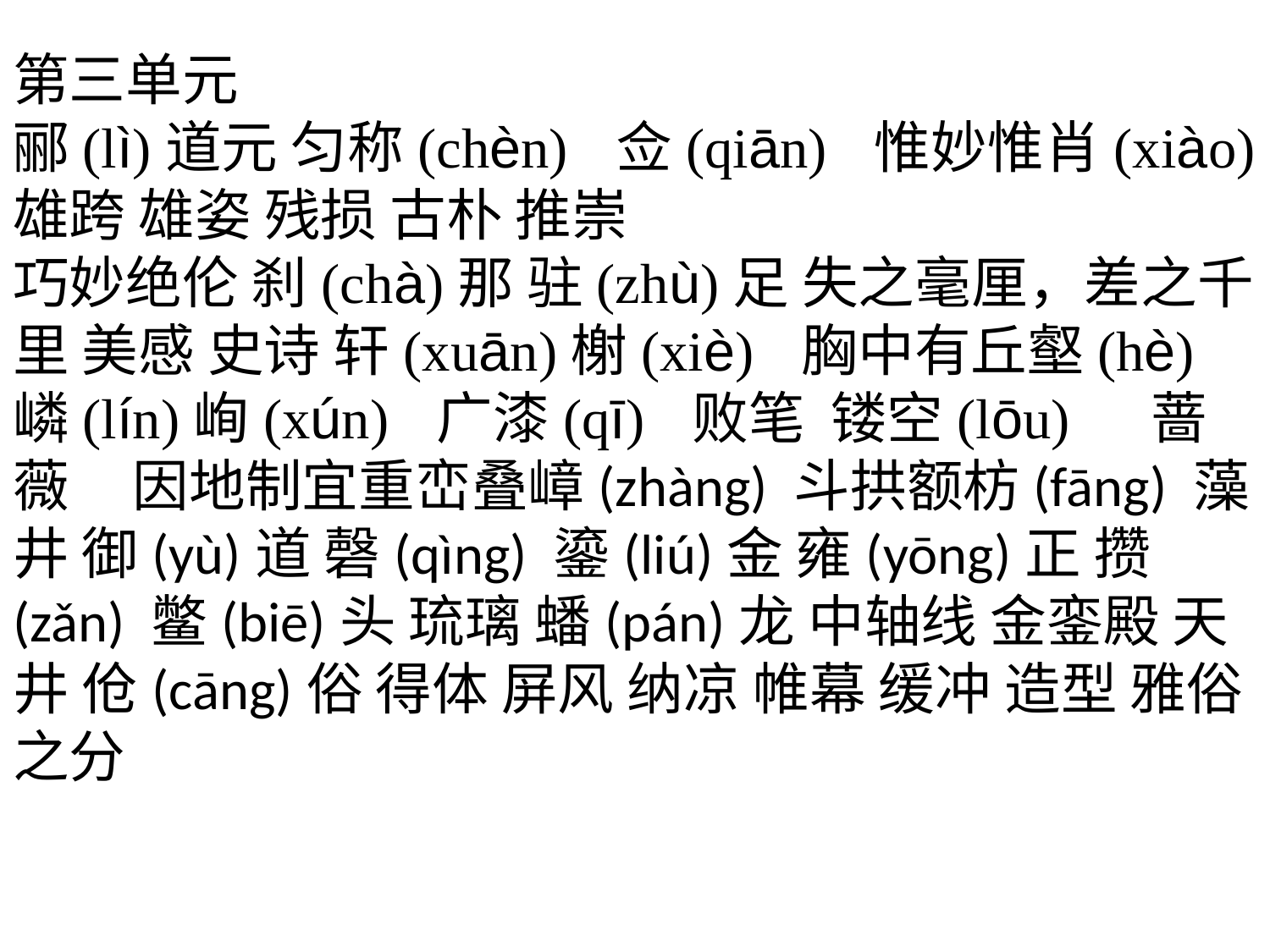

第三单元
郦(lì)道元 匀称(chèn) 佥(qiān) 惟妙惟肖(xiào) 雄跨 雄姿 残损 古朴 推崇
巧妙绝伦 刹(chà)那 驻(zhù)足 失之毫厘，差之千里 美感 史诗 轩(xuān)榭(xiè) 胸中有丘壑(hè) 嶙(lín)峋(xún) 广漆(qī) 败笔  镂空(lōu)  蔷薇     因地制宜重峦叠嶂(zhàng) 斗拱额枋(fāng) 藻井 御(yù)道 磬(qìng) 鎏(liú)金 雍(yōng)正 攒(zǎn) 鳖(biē)头 琉璃 蟠(pán)龙 中轴线 金銮殿 天井 伧(cāng)俗 得体 屏风 纳凉 帷幕 缓冲 造型 雅俗之分